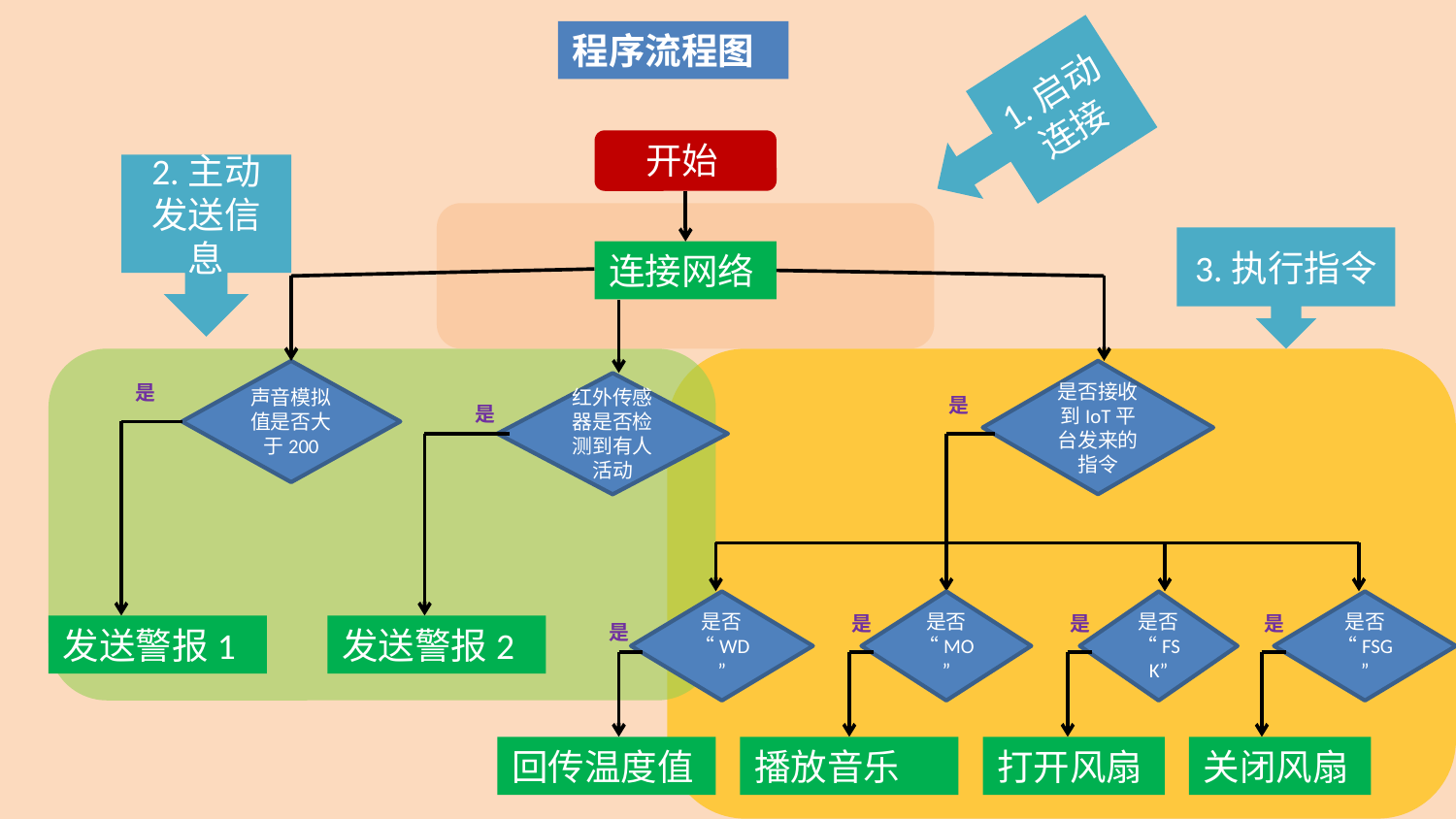

程序流程图

开始
连接网络
声音模拟值是否大于200
是否接收到IoT平台发来的指令
是
红外传感器是否检测到有人活动
是
是
是否“WD”
是否“MO”
是否“FSK”
是否“FSG”
是
是
是
是
发送警报1
发送警报2
回传温度值
播放音乐
打开风扇
关闭风扇
1.启动连接
2.主动发送信息

3.执行指令